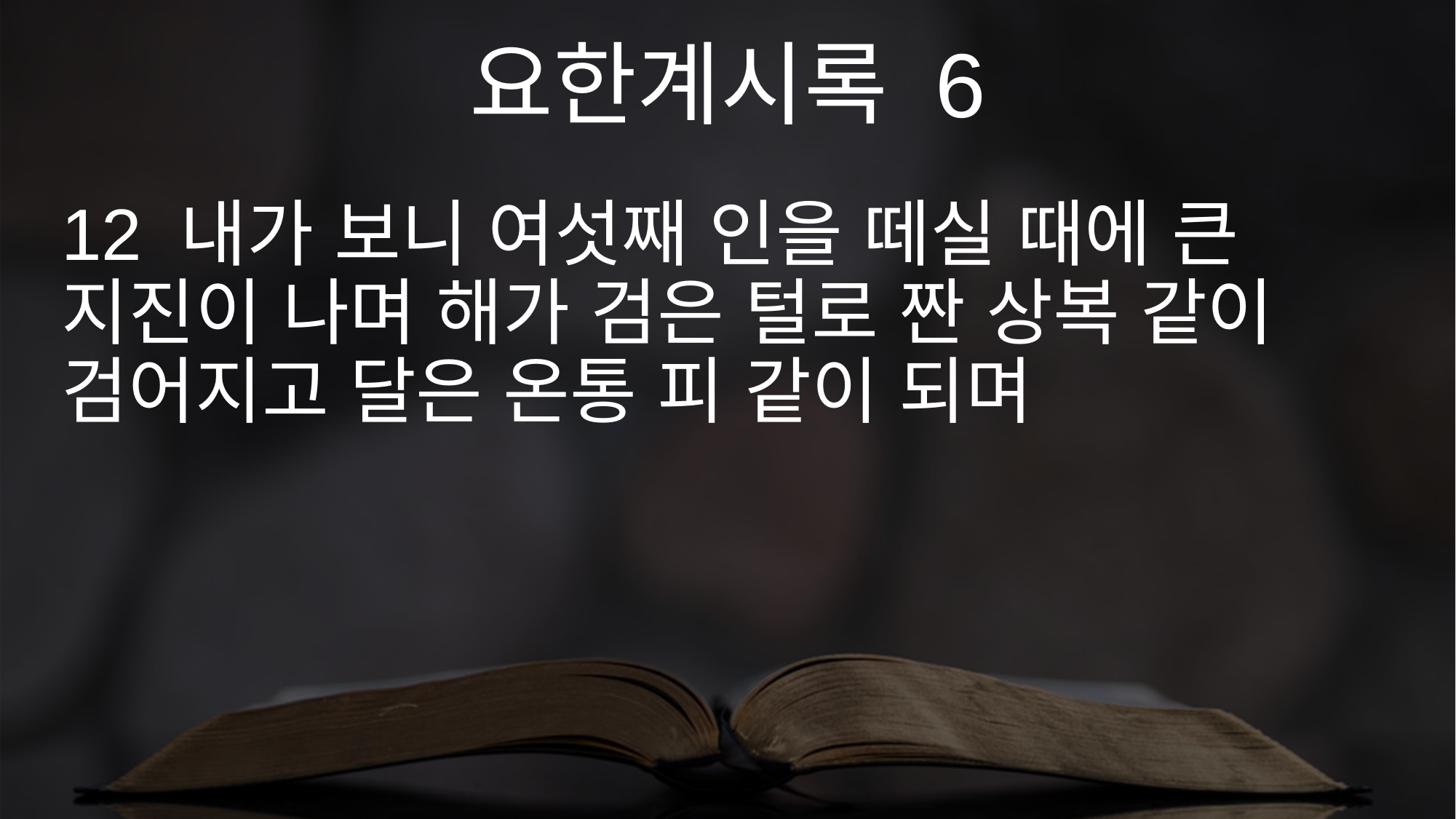

요한계시록 6
12 내가 보니 여섯째 인을 떼실 때에 큰 지진이 나며 해가 검은 털로 짠 상복 같이 검어지고 달은 온통 피 같이 되며